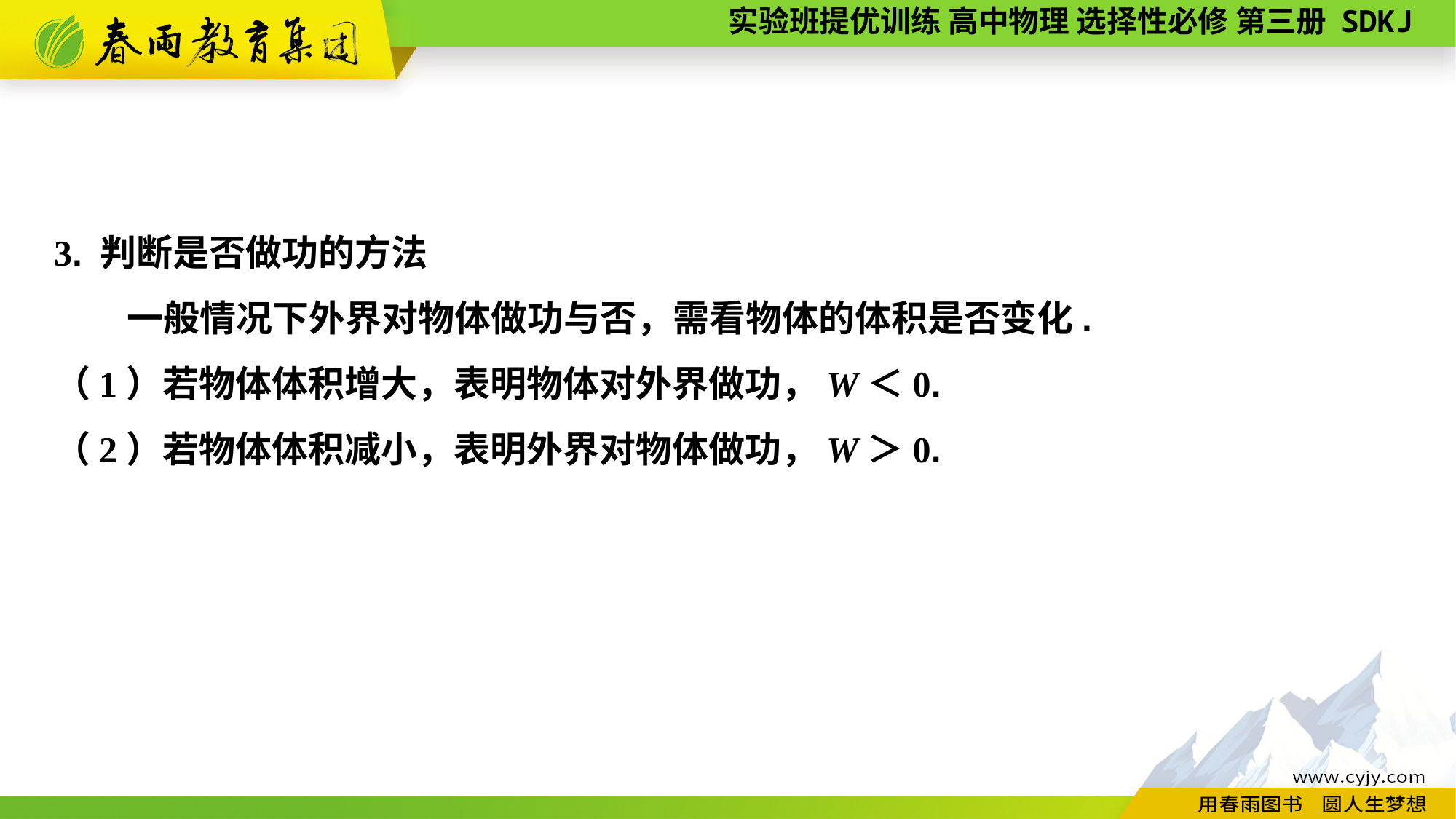

3. 判断是否做功的方法
　　一般情况下外界对物体做功与否，需看物体的体积是否变化.
（1）若物体体积增大，表明物体对外界做功，W＜0.
（2）若物体体积减小，表明外界对物体做功，W＞0.